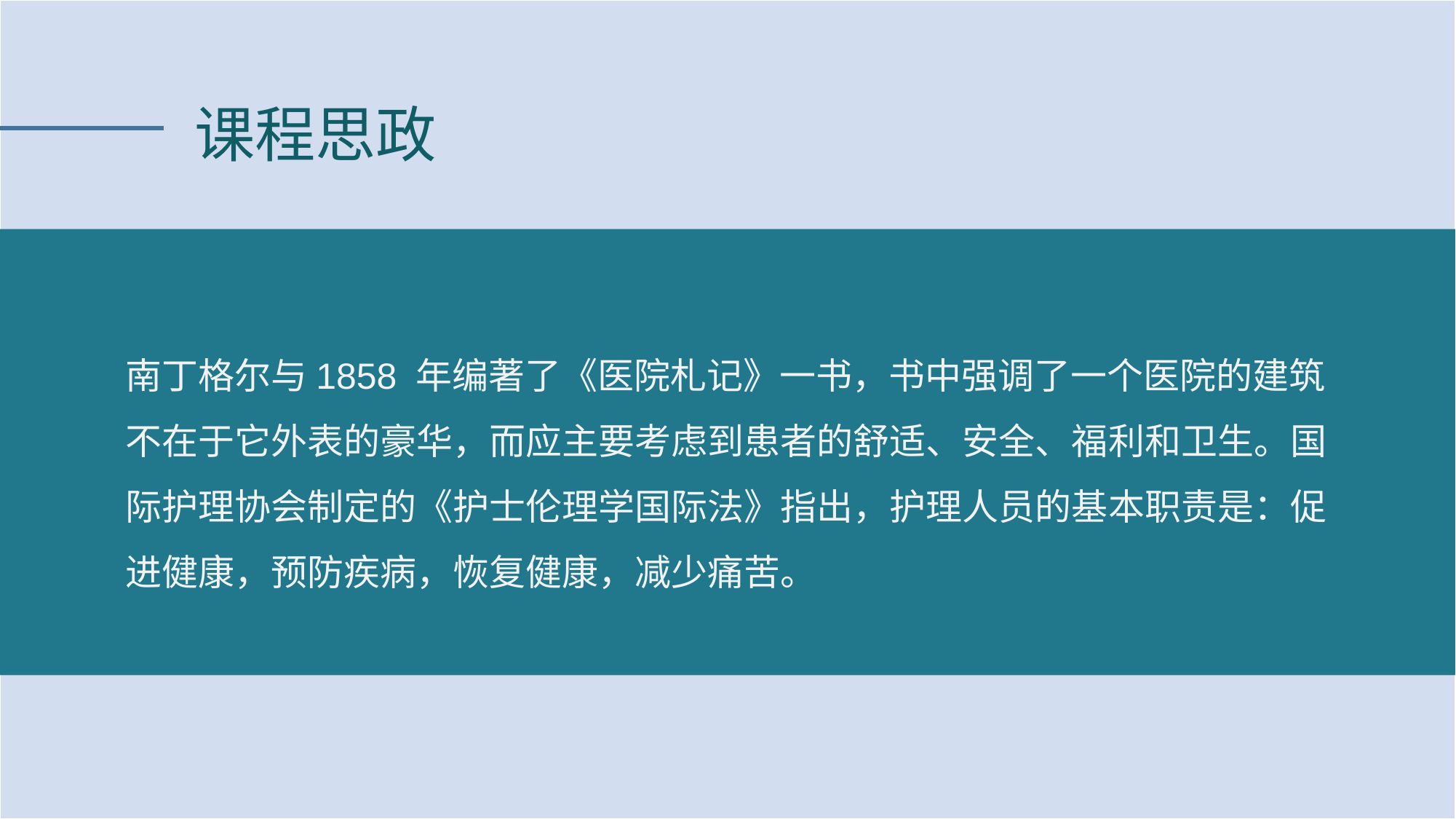

课程思政

南丁格尔与1858 年编著了《医院札记》一书，书中强调了一个医院的建筑不在于它外表的豪华，而应主要考虑到患者的舒适、安全、福利和卫生。国际护理协会制定的《护士伦理学国际法》指出，护理人员的基本职责是：促进健康，预防疾病，恢复健康，减少痛苦。